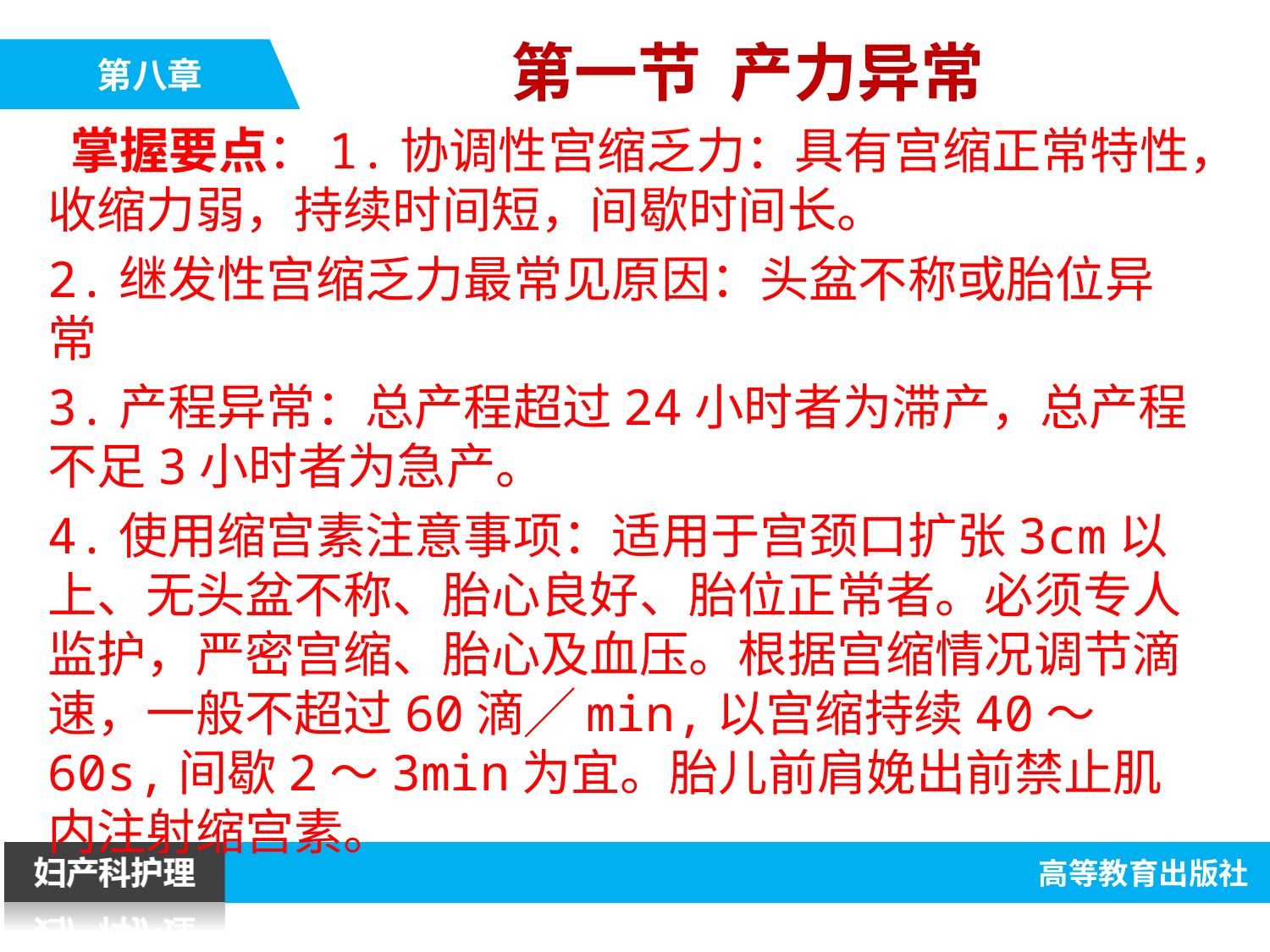

第一节  产力异常

 掌握要点：1.协调性宫缩乏力：具有宫缩正常特性，收缩力弱，持续时间短，间歇时间长。
2.继发性宫缩乏力最常见原因：头盆不称或胎位异常
3.产程异常：总产程超过24小时者为滞产，总产程不足3小时者为急产。
4.使用缩宫素注意事项：适用于宫颈口扩张3cm以上、无头盆不称、胎心良好、胎位正常者。必须专人监护，严密宫缩、胎心及血压。根据宫缩情况调节滴速，一般不超过60滴╱min,以宫缩持续40～60s,间歇2～3min为宜。胎儿前肩娩出前禁止肌内注射缩宫素。